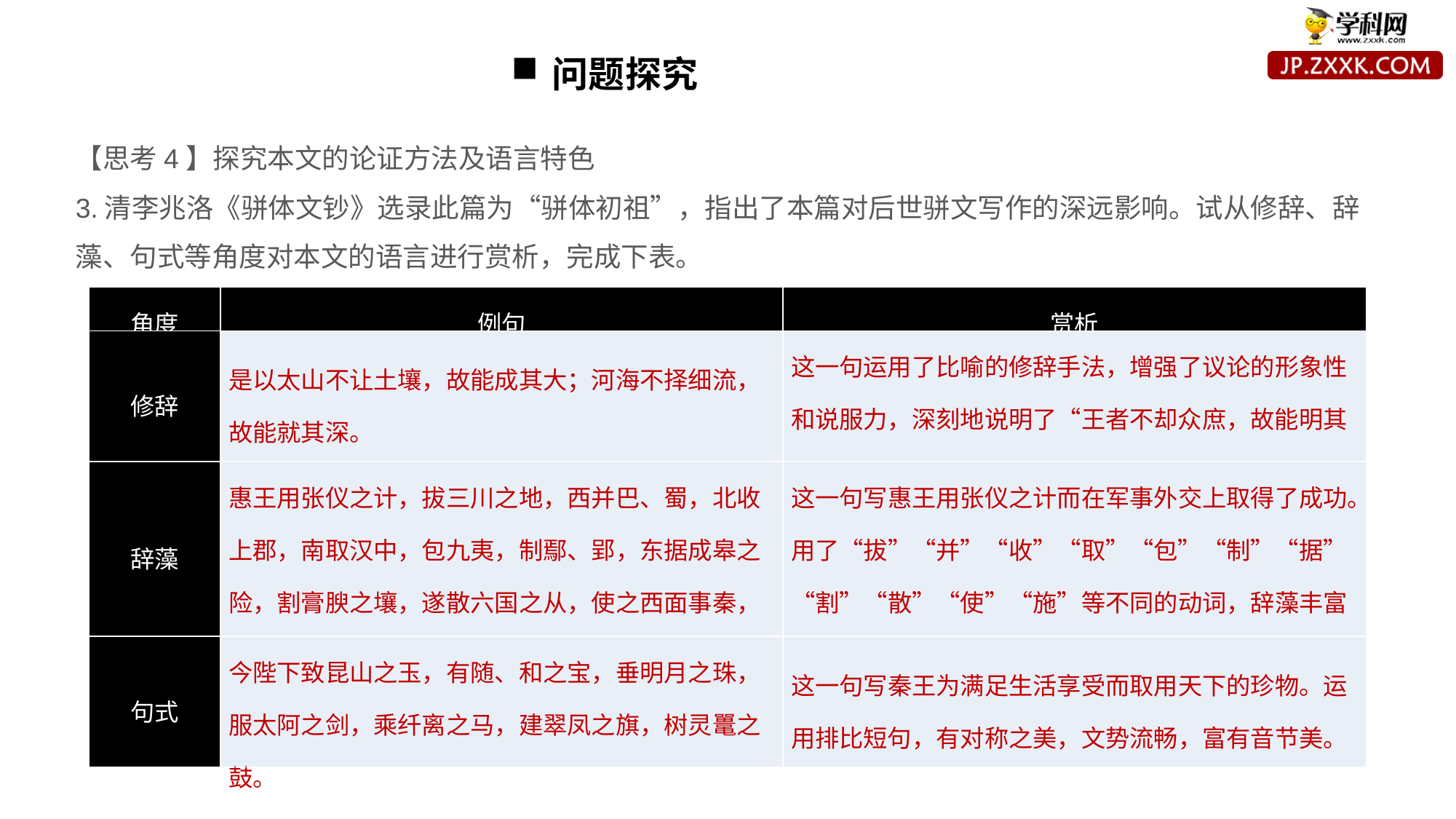

问题探究
【思考4】探究本文的论证方法及语言特色
3.清李兆洛《骈体文钞》选录此篇为“骈体初祖”，指出了本篇对后世骈文写作的深远影响。试从修辞、辞藻、句式等角度对本文的语言进行赏析，完成下表。

| 角度 | 例句 | 赏析 |
| --- | --- | --- |
| 修辞 | 是以太山不让土壤，故能成其大；河海不择细流，故能就其深。 | 这一句运用了比喻的修辞手法，增强了议论的形象性和说服力，深刻地说明了“王者不却众庶，故能明其德”的道理。 |
| 辞藻 | 惠王用张仪之计，拔三川之地，西并巴、蜀，北收上郡，南取汉中，包九夷，制鄢、郢，东据成皋之险，割膏腴之壤，遂散六国之从，使之西面事秦，功施到今。 | 这一句写惠王用张仪之计而在军事外交上取得了成功。用了“拔”“并”“收”“取”“包”“制”“据”“割”“散”“使”“施”等不同的动词，辞藻丰富多变，表意恰切。 |
| 句式 | 今陛下致昆山之玉，有随、和之宝，垂明月之珠，服太阿之剑，乘纤离之马，建翠凤之旗，树灵鼍之鼓。 | 这一句写秦王为满足生活享受而取用天下的珍物。运用排比短句，有对称之美，文势流畅，富有音节美。 |